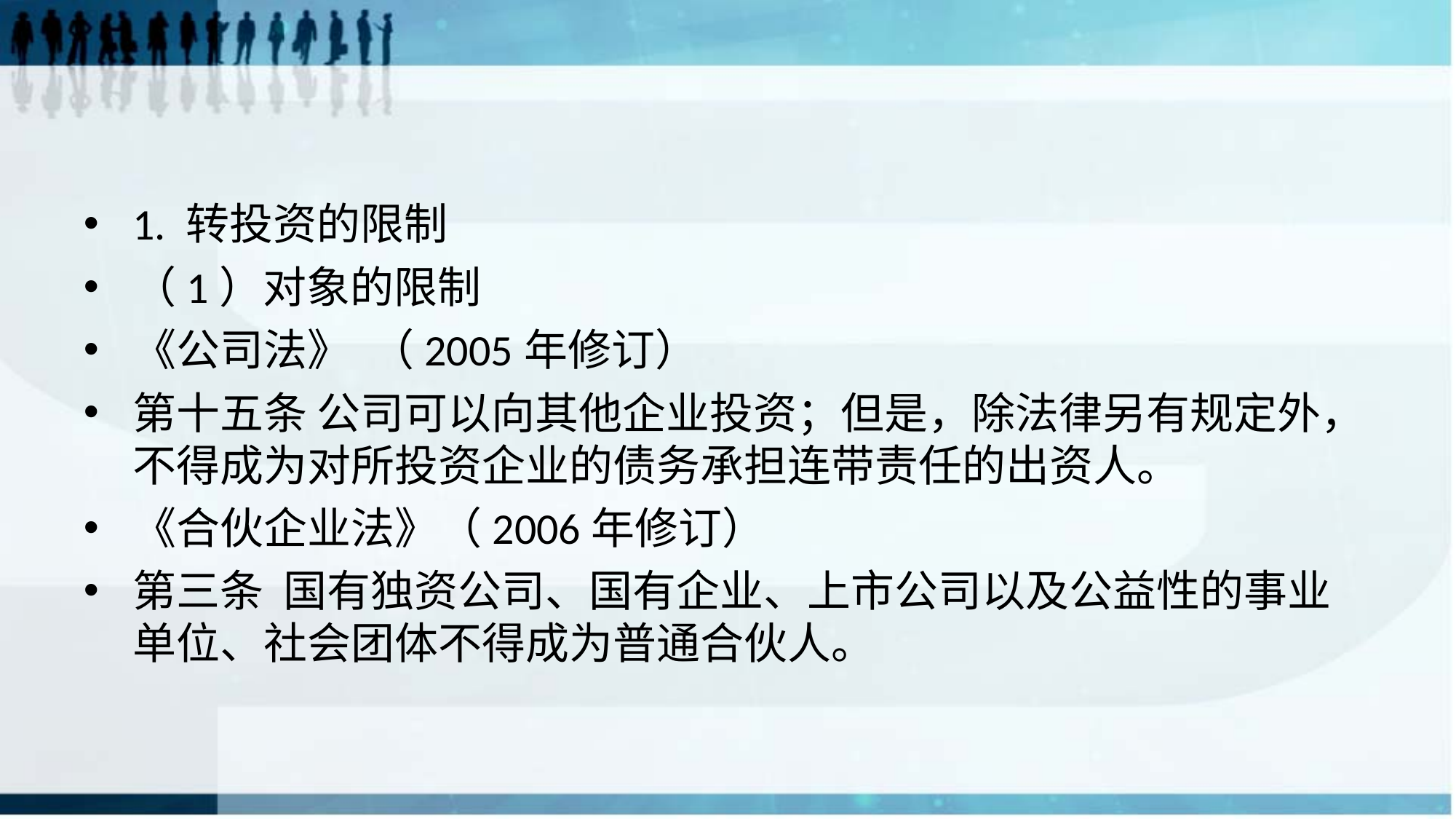

#
1. 转投资的限制
（1）对象的限制
《公司法》  （2005年修订）
第十五条 公司可以向其他企业投资；但是，除法律另有规定外，不得成为对所投资企业的债务承担连带责任的出资人。
《合伙企业法》（2006年修订）
第三条  国有独资公司、国有企业、上市公司以及公益性的事业单位、社会团体不得成为普通合伙人。